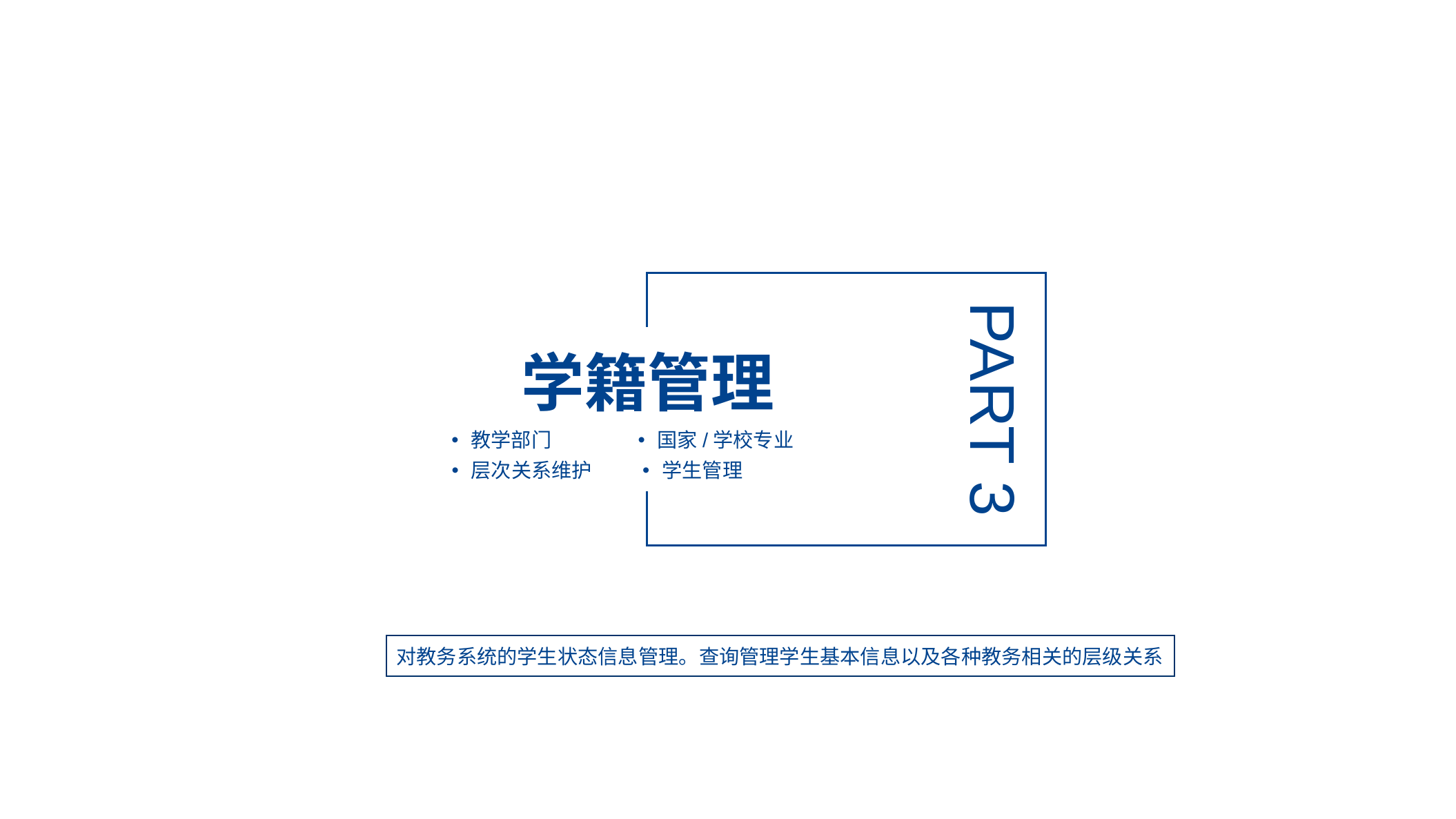

PART 3
学籍管理
教学部门
国家/学校专业
层次关系维护
学生管理
对教务系统的学生状态信息管理。查询管理学生基本信息以及各种教务相关的层级关系